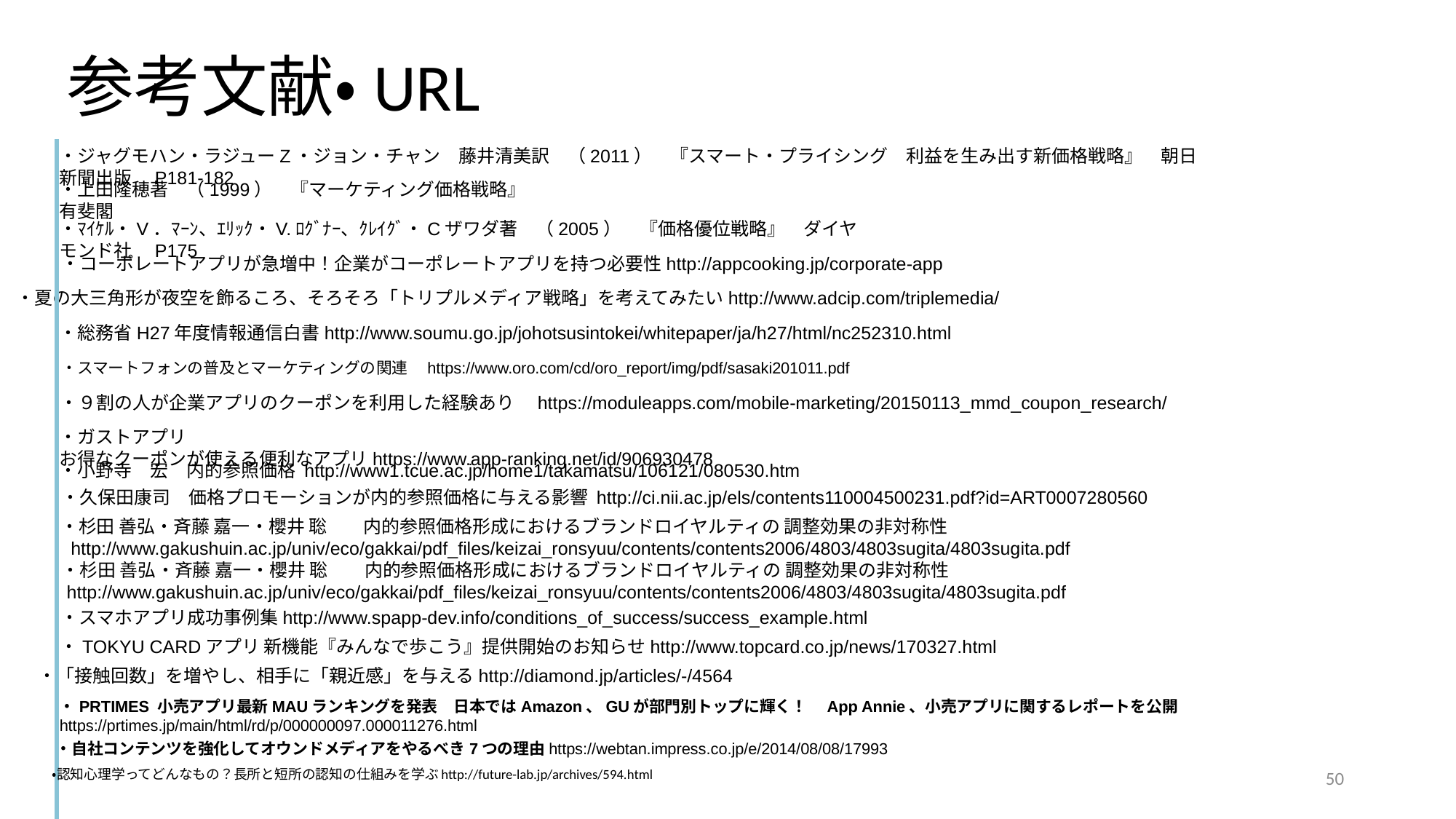

# 参考文献・URL
・ジャグモハン・ラジューZ・ジョン・チャン　藤井清美訳　（2011）　『スマート・プライシング　利益を生み出す新価格戦略』　朝日新聞出版　P181-182
・上田隆穂著　（1999）　『マーケティング価格戦略』 有斐閣
・ﾏｲｹﾙ・V．ﾏｰﾝ、ｴﾘｯｸ・V.ﾛｸﾞﾅｰ、ｸﾚｲｸﾞ・Cザワダ著　（2005）　『価格優位戦略』　ダイヤモンド社　P175
・コーポレートアプリが急増中！企業がコーポレートアプリを持つ必要性http://appcooking.jp/corporate-app
・夏の大三角形が夜空を飾るころ、そろそろ「トリプルメディア戦略」を考えてみたいhttp://www.adcip.com/triplemedia/
・総務省H27年度情報通信白書http://www.soumu.go.jp/johotsusintokei/whitepaper/ja/h27/html/nc252310.html

・スマートフォンの普及とマーケティングの関連　https://www.oro.com/cd/oro_report/img/pdf/sasaki201011.pdf
・９割の人が企業アプリのクーポンを利用した経験あり　https://moduleapps.com/mobile-marketing/20150113_mmd_coupon_research/
・ガストアプリ　お得なクーポンが使える便利なアプリhttps://www.app-ranking.net/id/906930478

・小野寺　宏　内的参照価格 http://www1.tcue.ac.jp/home1/takamatsu/106121/080530.htm
・久保田康司　価格プロモーションが内的参照価格に与える影響 http://ci.nii.ac.jp/els/contents110004500231.pdf?id=ART0007280560
・杉田 善弘・斉藤 嘉一・櫻井 聡　　内的参照価格形成におけるブランドロイヤルティの 調整効果の非対称性
  http://www.gakushuin.ac.jp/univ/eco/gakkai/pdf_files/keizai_ronsyuu/contents/contents2006/4803/4803sugita/4803sugita.pdf

・杉田 善弘・斉藤 嘉一・櫻井 聡　　内的参照価格形成におけるブランドロイヤルティの 調整効果の非対称性
 http://www.gakushuin.ac.jp/univ/eco/gakkai/pdf_files/keizai_ronsyuu/contents/contents2006/4803/4803sugita/4803sugita.pdf
・スマホアプリ成功事例集http://www.spapp-dev.info/conditions_of_success/success_example.html
・TOKYU CARDアプリ 新機能『みんなで歩こう』提供開始のお知らせhttp://www.topcard.co.jp/news/170327.html
・「接触回数」を増やし、相手に「親近感」を与えるhttp://diamond.jp/articles/-/4564
・PRTIMES 小売アプリ最新MAUランキングを発表　日本ではAmazon、GUが部門別トップに輝く！　App Annie、小売アプリに関するレポートを公開
https://prtimes.jp/main/html/rd/p/000000097.000011276.html
・自社コンテンツを強化してオウンドメディアをやるべき7つの理由https://webtan.impress.co.jp/e/2014/08/08/17993
50
・認知心理学ってどんなもの？長所と短所の認知の仕組みを学ぶhttp://future-lab.jp/archives/594.html